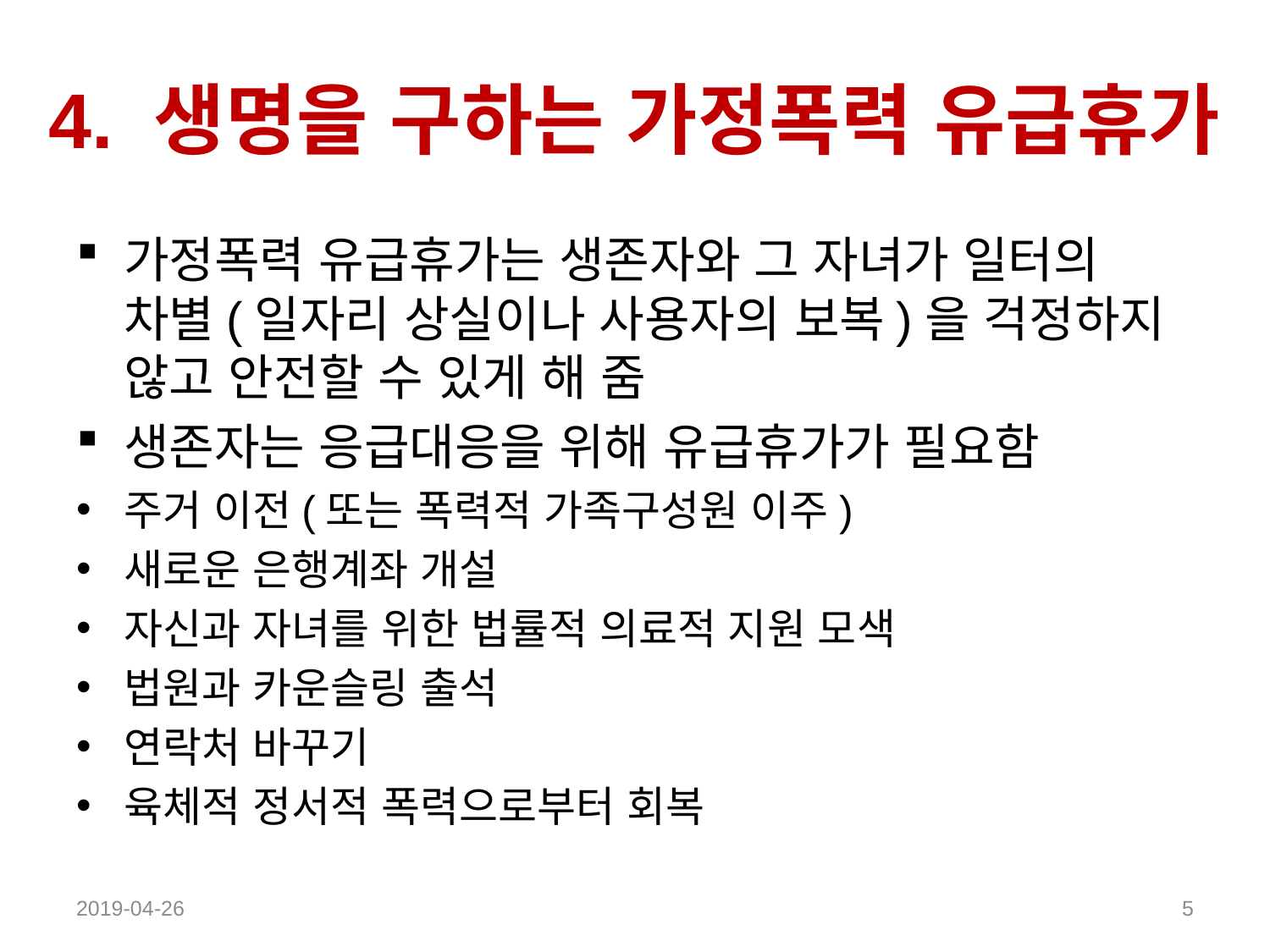

# 4. 생명을 구하는 가정폭력 유급휴가
가정폭력 유급휴가는 생존자와 그 자녀가 일터의 차별(일자리 상실이나 사용자의 보복)을 걱정하지 않고 안전할 수 있게 해 줌
생존자는 응급대응을 위해 유급휴가가 필요함
주거 이전(또는 폭력적 가족구성원 이주)
새로운 은행계좌 개설
자신과 자녀를 위한 법률적 의료적 지원 모색
법원과 카운슬링 출석
연락처 바꾸기
육체적 정서적 폭력으로부터 회복
2019-04-26
5